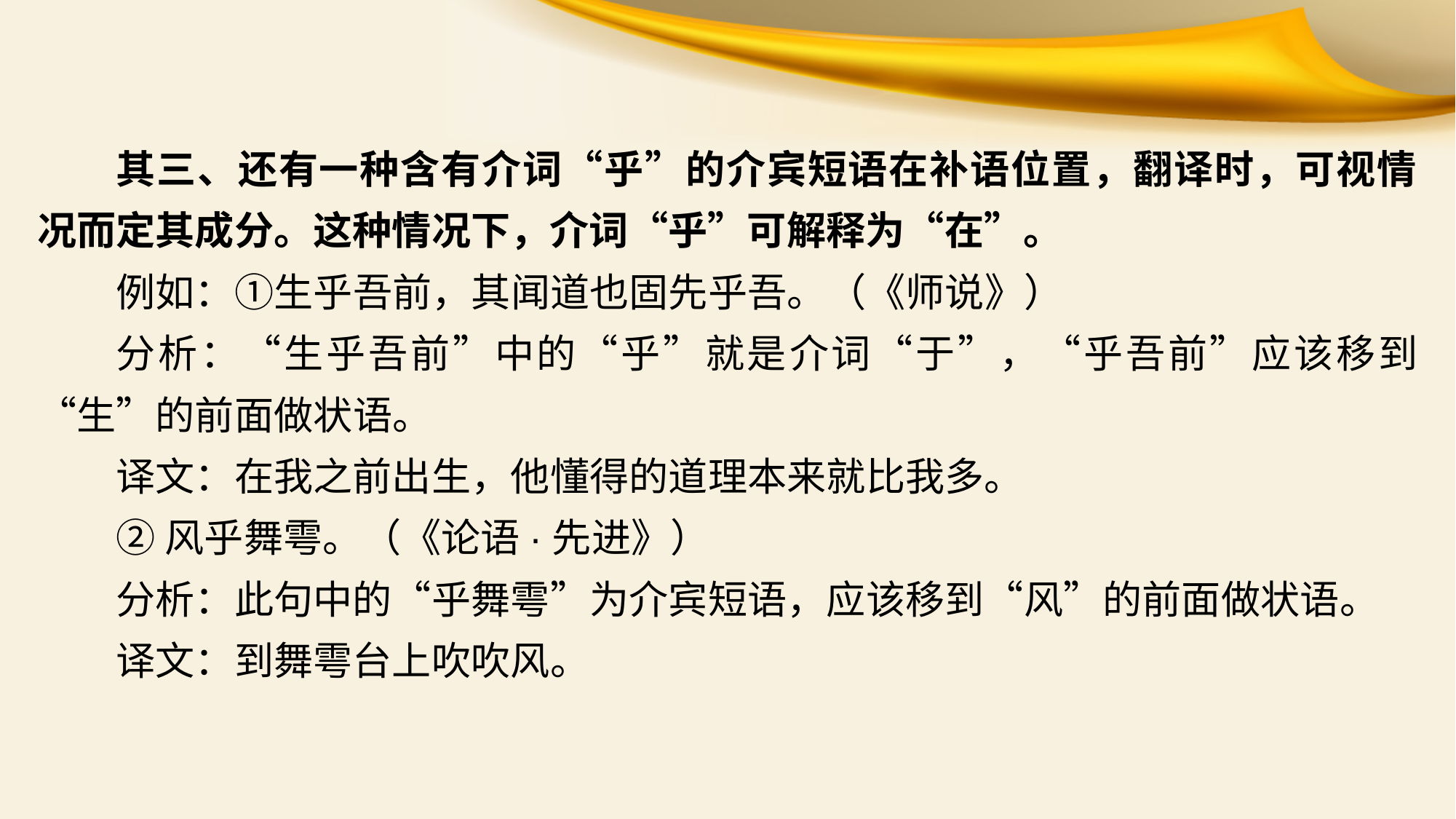

其三、还有一种含有介词“乎”的介宾短语在补语位置，翻译时，可视情况而定其成分。这种情况下，介词“乎”可解释为“在”。
例如：①生乎吾前，其闻道也固先乎吾。（《师说》）
分析：“生乎吾前”中的“乎”就是介词“于”，“乎吾前”应该移到“生”的前面做状语。
译文：在我之前出生，他懂得的道理本来就比我多。
②风乎舞雩。（《论语·先进》）
分析：此句中的“乎舞雩”为介宾短语，应该移到“风”的前面做状语。
译文：到舞雩台上吹吹风。